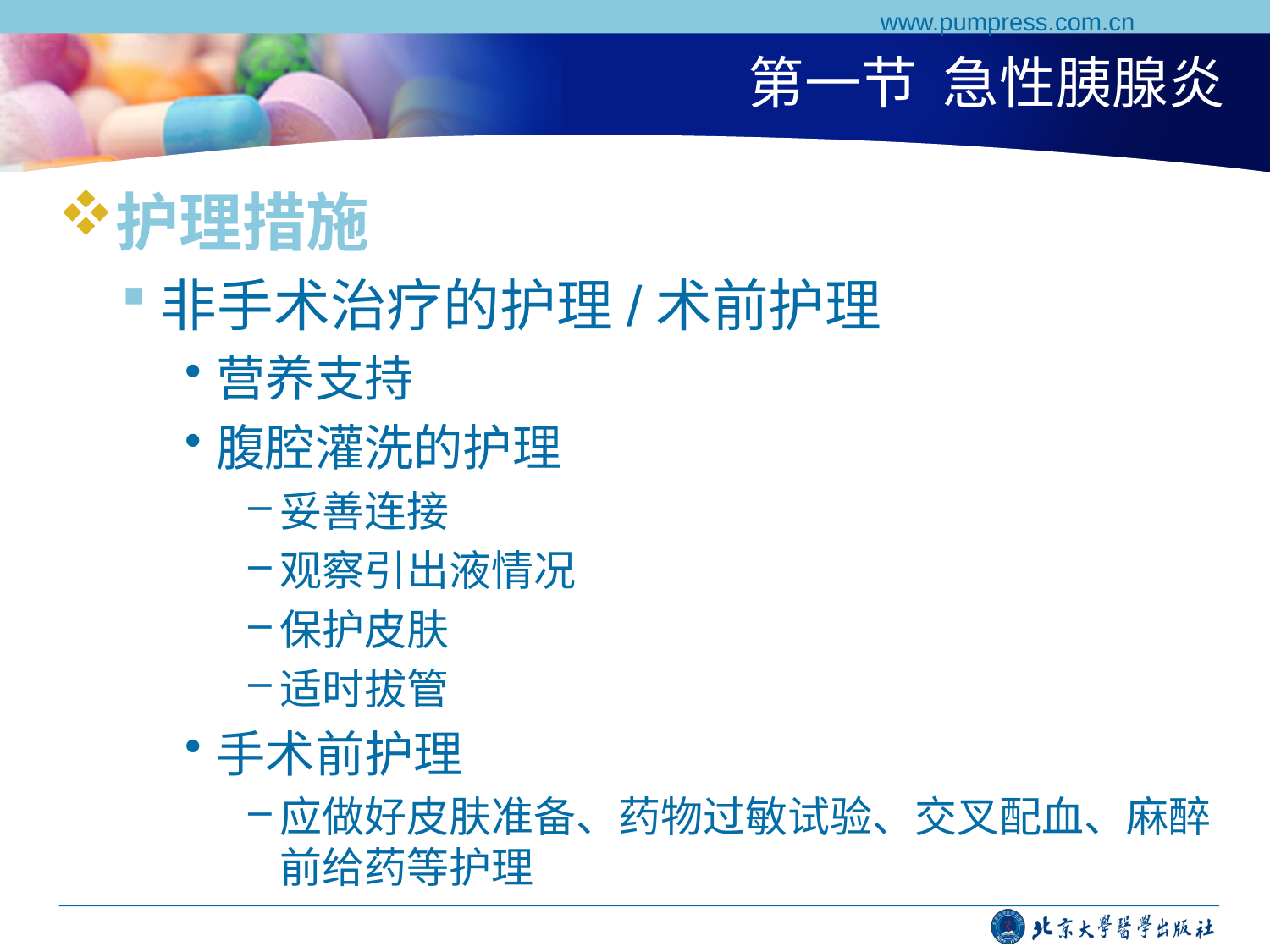

www.pumpress.com.cn
# 第一节  急性胰腺炎
护理措施
非手术治疗的护理/术前护理
营养支持
腹腔灌洗的护理
妥善连接
观察引出液情况
保护皮肤
适时拔管
手术前护理
应做好皮肤准备、药物过敏试验、交叉配血、麻醉前给药等护理